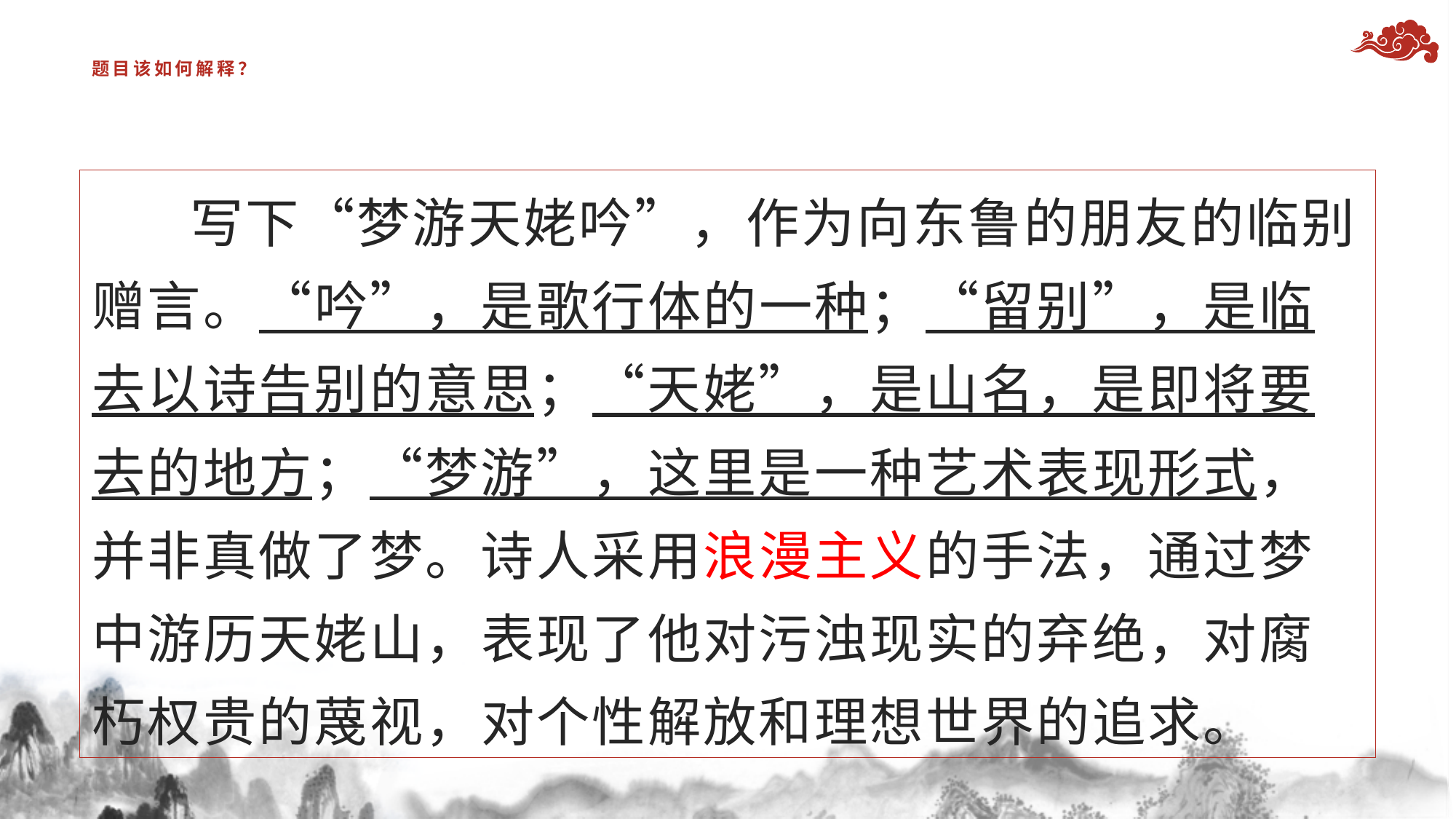

# 题目该如何解释？
      写下“梦游天姥吟”，作为向东鲁的朋友的临别赠言。“吟”，是歌行体的一种；“留别”，是临去以诗告别的意思；“天姥”，是山名，是即将要去的地方；“梦游”，这里是一种艺术表现形式，并非真做了梦。诗人采用浪漫主义的手法，通过梦中游历天姥山，表现了他对污浊现实的弃绝，对腐朽权贵的蔑视，对个性解放和理想世界的追求。